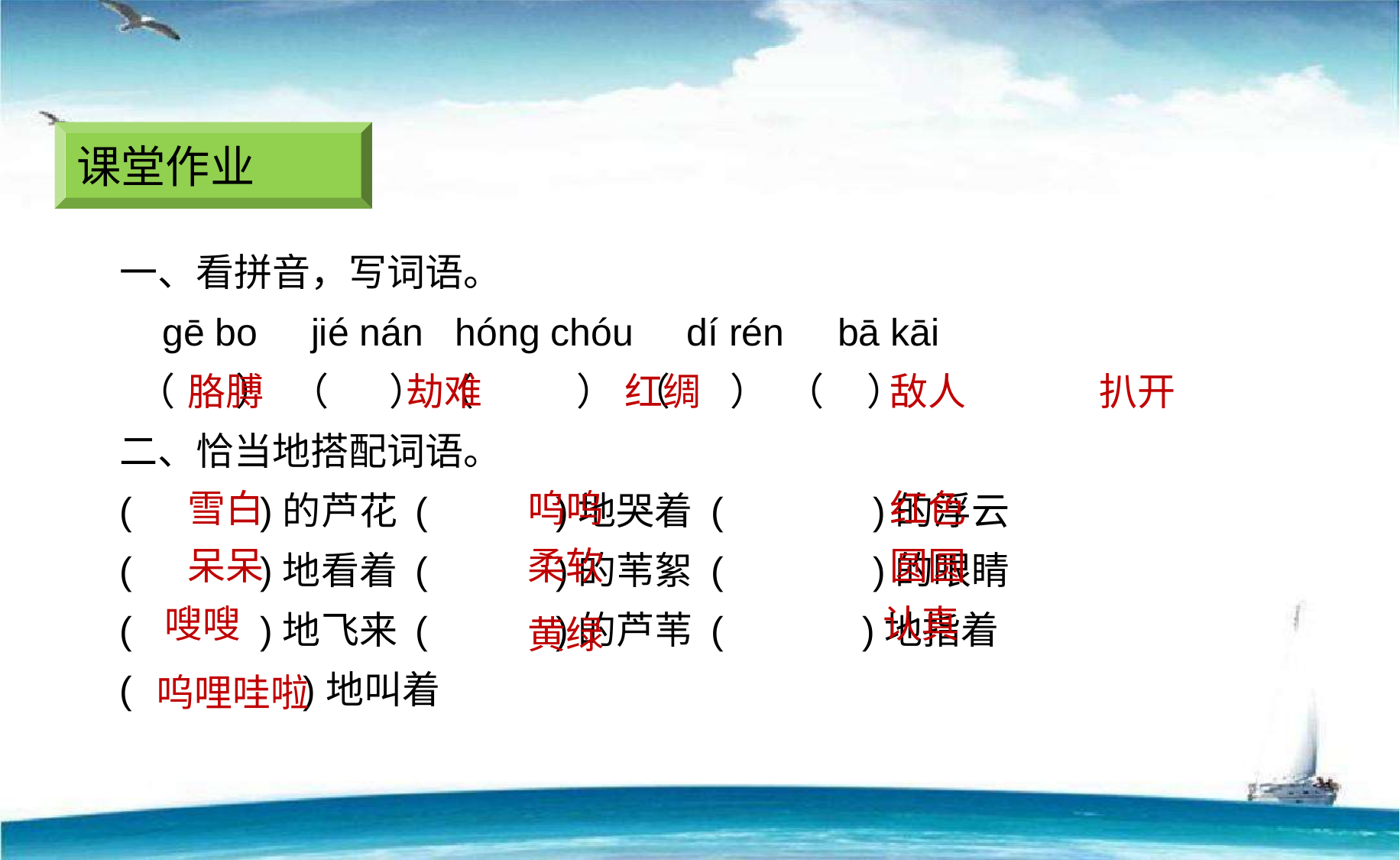

课堂作业
一、看拼音，写词语。
    ɡē bo     jié nán   hónɡ chóu     dí rén     bā kāi
 （       ）  （       ） （            ）  （       ）  （     ）
二、恰当地搭配词语。
(            )的芦花 (            )地哭着 (              )的浮云
(            )地看着 (            )的苇絮 (              )的眼睛
(            )地飞来 (            )的芦苇 (             )地指着
(                )地叫着

胳膊
劫难
红绸
敌人
 扒开
雪白
呜呜
红色
呆呆
柔软
圆圆
嗖嗖
   认真
黄绿
呜哩哇啦